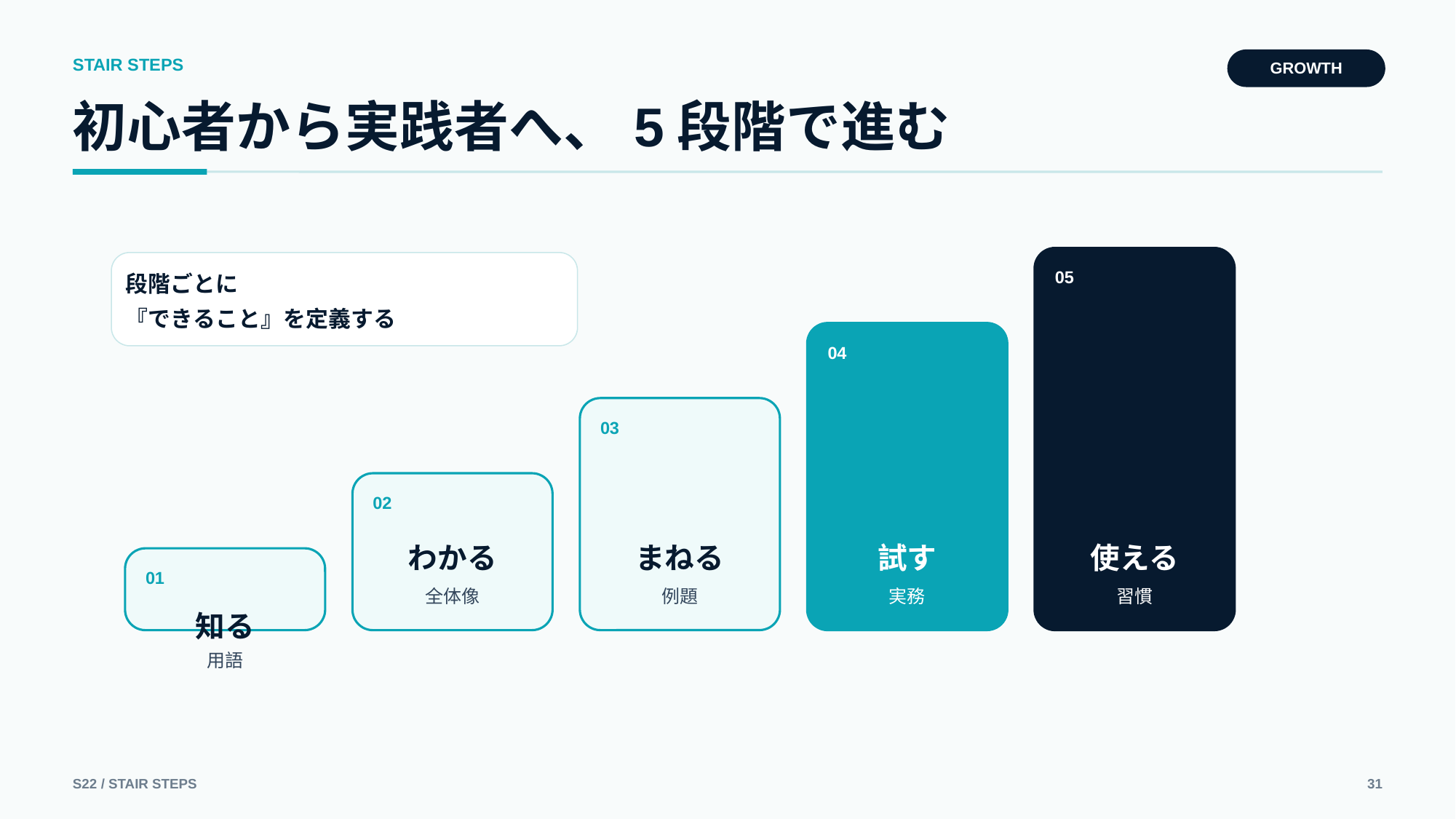

STAIR STEPS
GROWTH
初心者から実践者へ、5段階で進む

段階ごとに
『できること』を定義する
05

04

03

02
わかる
まねる
試す
使える

01
全体像
例題
実務
習慣
知る
用語
S22 / STAIR STEPS
31